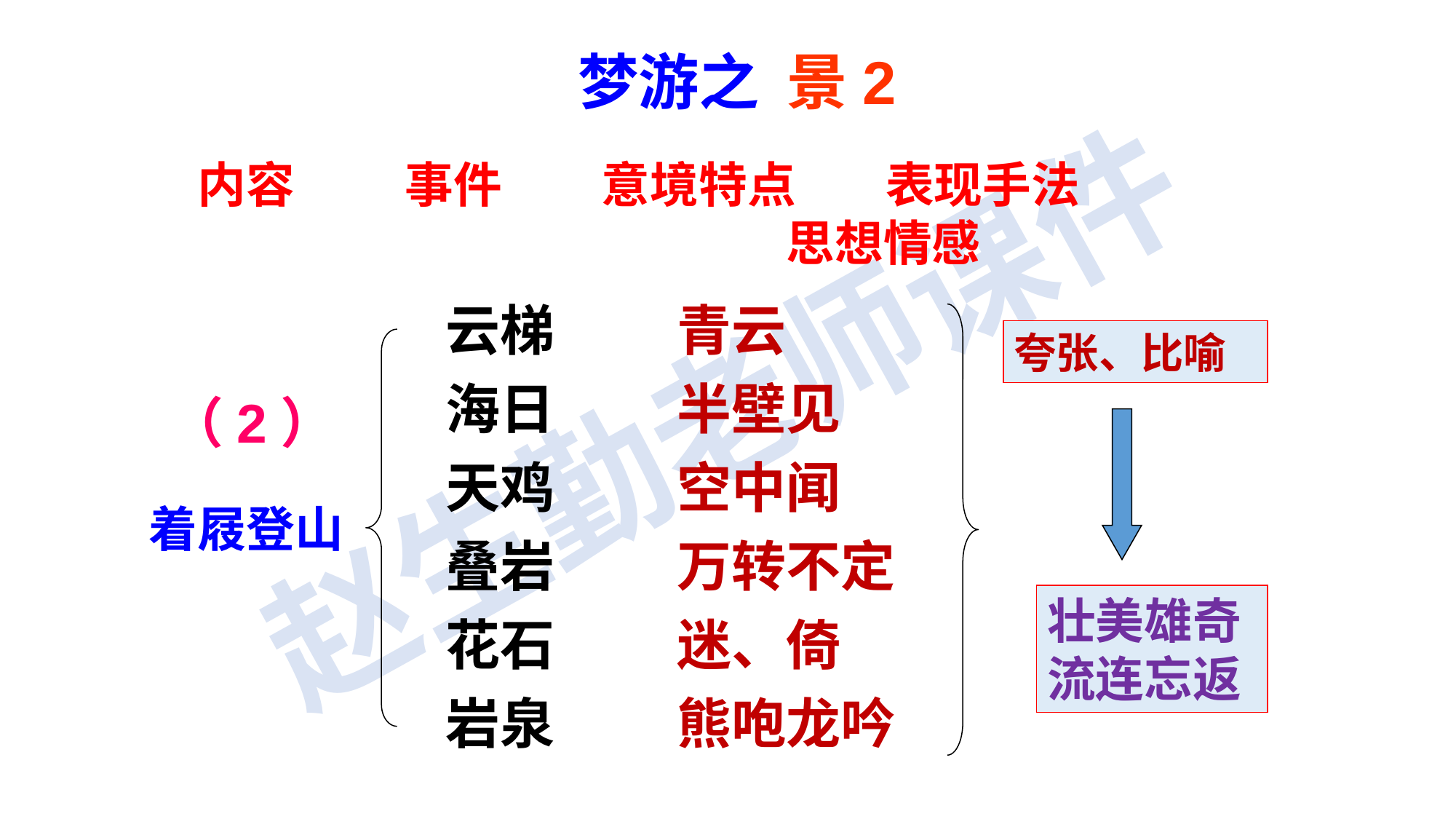

梦游之  景2
内容          事件         意境特点        表现手法
                                                    思想情感
云梯
海日
天鸡
叠岩
花石
岩泉
青云
半壁见
空中闻
万转不定
迷、倚
熊咆龙吟

夸张、比喻

（2）

着屐登山
壮美雄奇流连忘返